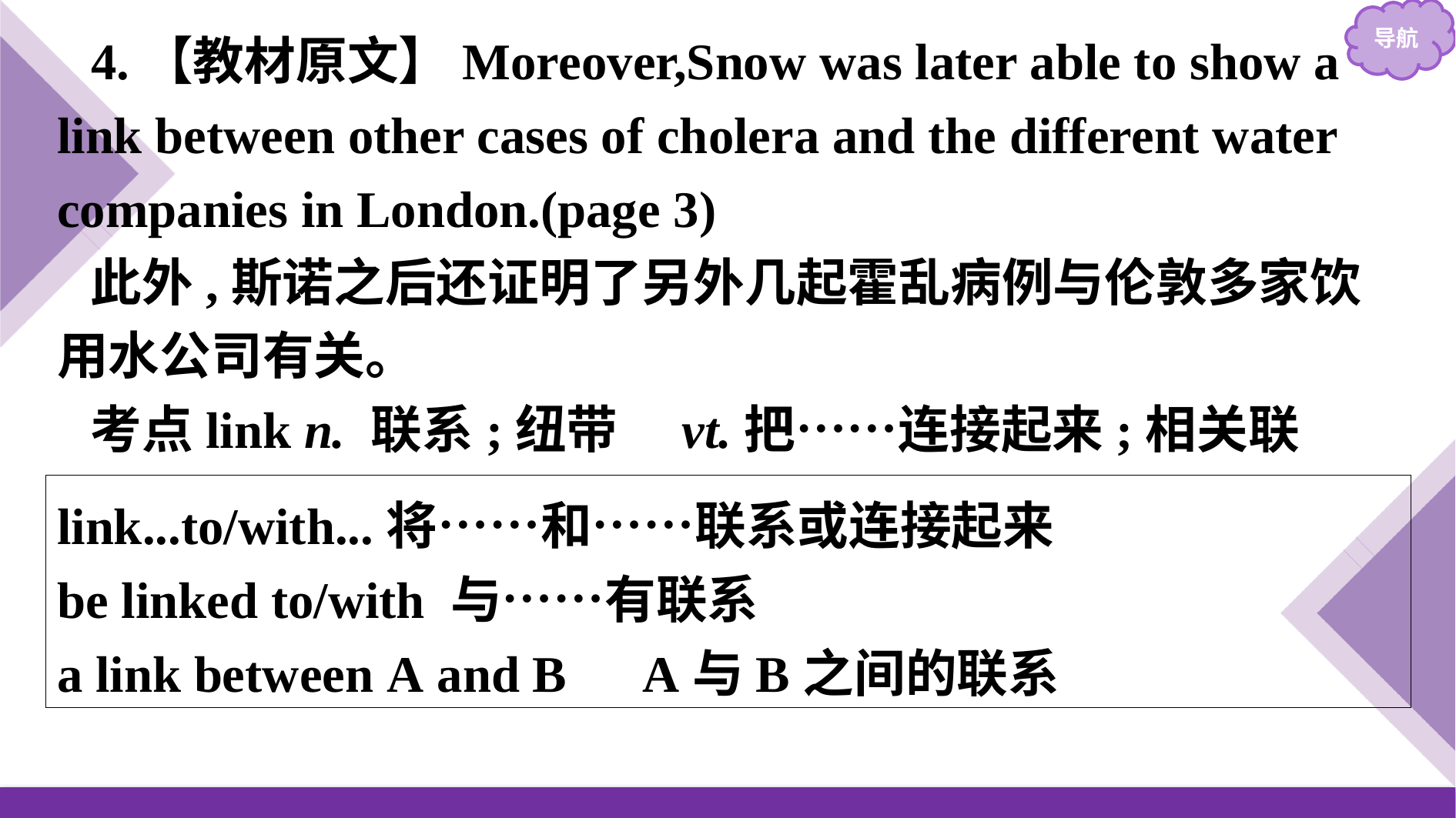

4.【教材原文】Moreover,Snow was later able to show a link between other cases of cholera and the different water companies in London.(page 3)
此外,斯诺之后还证明了另外几起霍乱病例与伦敦多家饮用水公司有关。
考点link n. 联系;纽带　vt.把……连接起来;相关联
link...to/with...将……和……联系或连接起来
be linked to/with 与……有联系
a link between A and B　A与B之间的联系